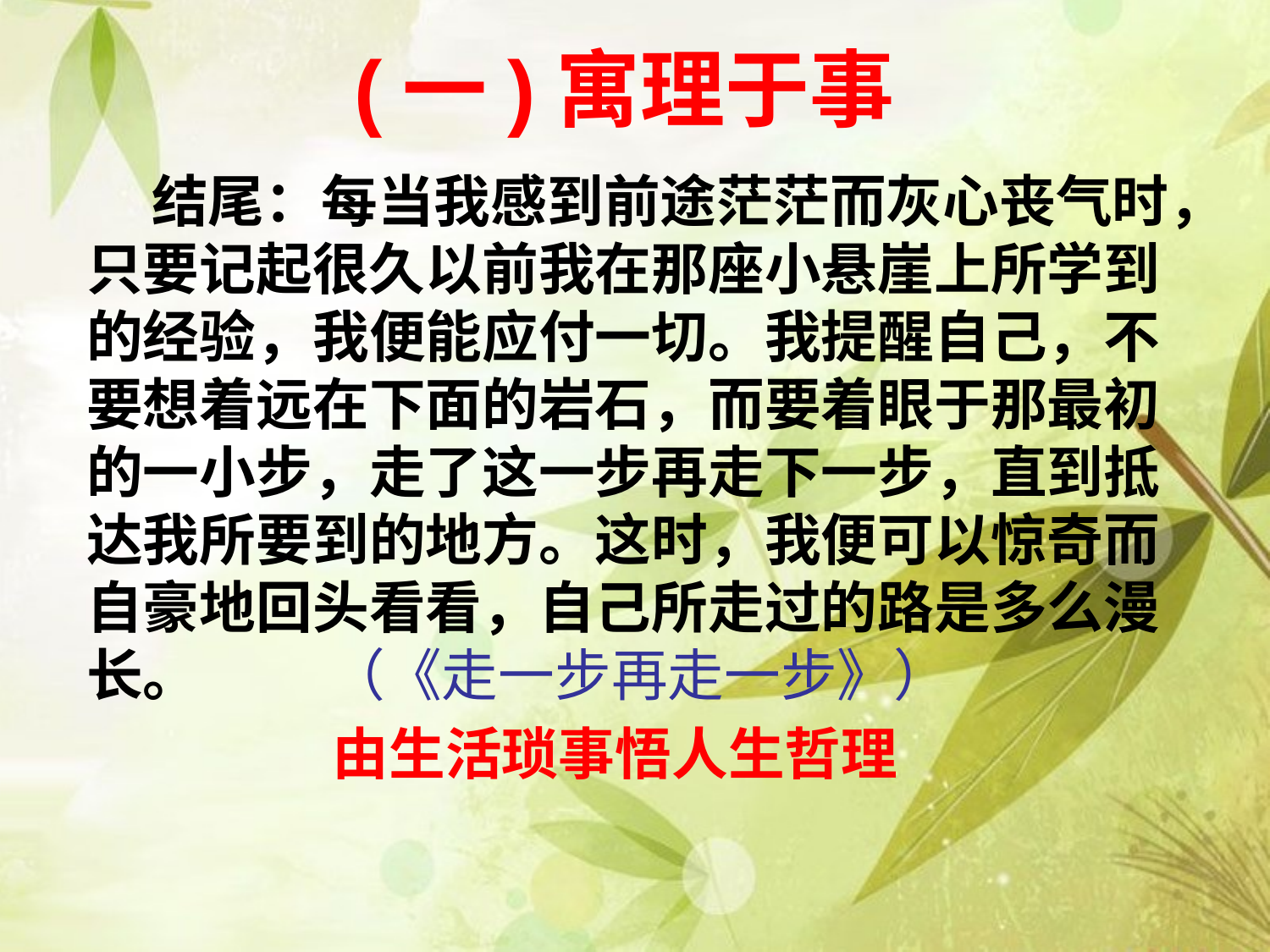

# (一)寓理于事

    结尾：每当我感到前途茫茫而灰心丧气时，只要记起很久以前我在那座小悬崖上所学到的经验，我便能应付一切。我提醒自己，不要想着远在下面的岩石，而要着眼于那最初的一小步，走了这一步再走下一步，直到抵达我所要到的地方。这时，我便可以惊奇而自豪地回头看看，自己所走过的路是多么漫长。          （《走一步再走一步》）
                  由生活琐事悟人生哲理